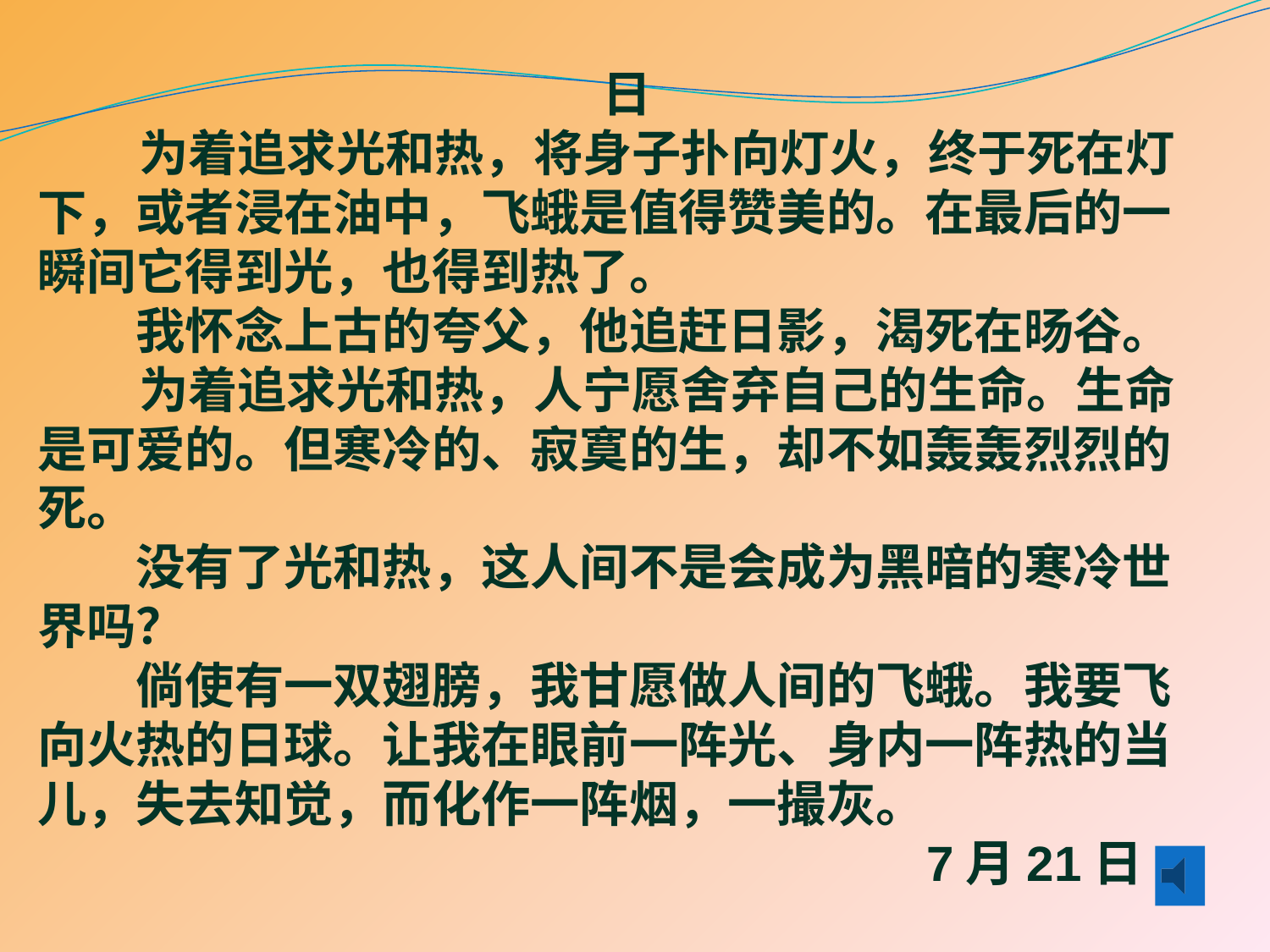

日
        为着追求光和热，将身子扑向灯火，终于死在灯下，或者浸在油中，飞蛾是值得赞美的。在最后的一瞬间它得到光，也得到热了。
　　我怀念上古的夸父，他追赶日影，渴死在旸谷。
        为着追求光和热，人宁愿舍弃自己的生命。生命是可爱的。但寒冷的、寂寞的生，却不如轰轰烈烈的死。
　　没有了光和热，这人间不是会成为黑暗的寒冷世界吗？
　　倘使有一双翅膀，我甘愿做人间的飞蛾。我要飞向火热的日球。让我在眼前一阵光、身内一阵热的当儿，失去知觉，而化作一阵烟，一撮灰。
							7月21日